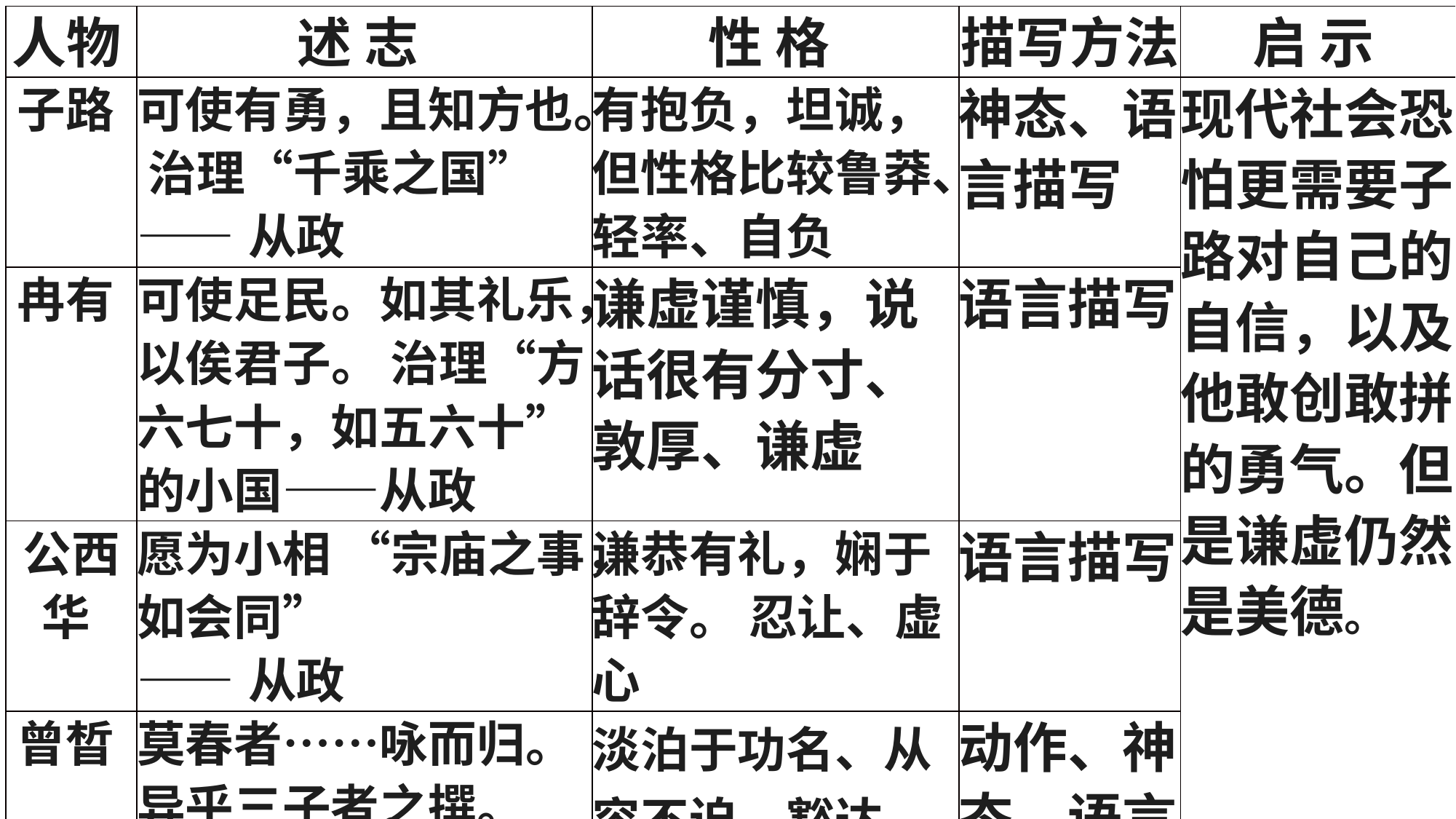

| 人物 | 述 志 | 性 格 | 描写方法 | 启 示 |
| --- | --- | --- | --- | --- |
| 子路 | 可使有勇，且知方也。 治理“千乘之国” ——从政 | 有抱负，坦诚，但性格比较鲁莽、轻率、自负 | 神态、语言描写 | 现代社会恐怕更需要子路对自己的自信，以及他敢创敢拼的勇气。但是谦虚仍然是美德。 |
| 冉有 | 可使足民。如其礼乐，以俟君子。 治理“方六七十，如五六十”的小国——从政 | 谦虚谨慎，说话很有分寸、敦厚、谦虚 | 语言描写 |  |
| 公西华 | 愿为小相 “宗庙之事，如会同” ——从政 | 谦恭有礼，娴于辞令。 忍让、虚心 | 语言描写 |  |
| 曾晳 | 莫春者……咏而归。 异乎三子者之撰。 | 淡泊于功名、从容不迫、豁达、洒脱高雅， 卓尔不群。 | 动作、神态、语言描写 |  |